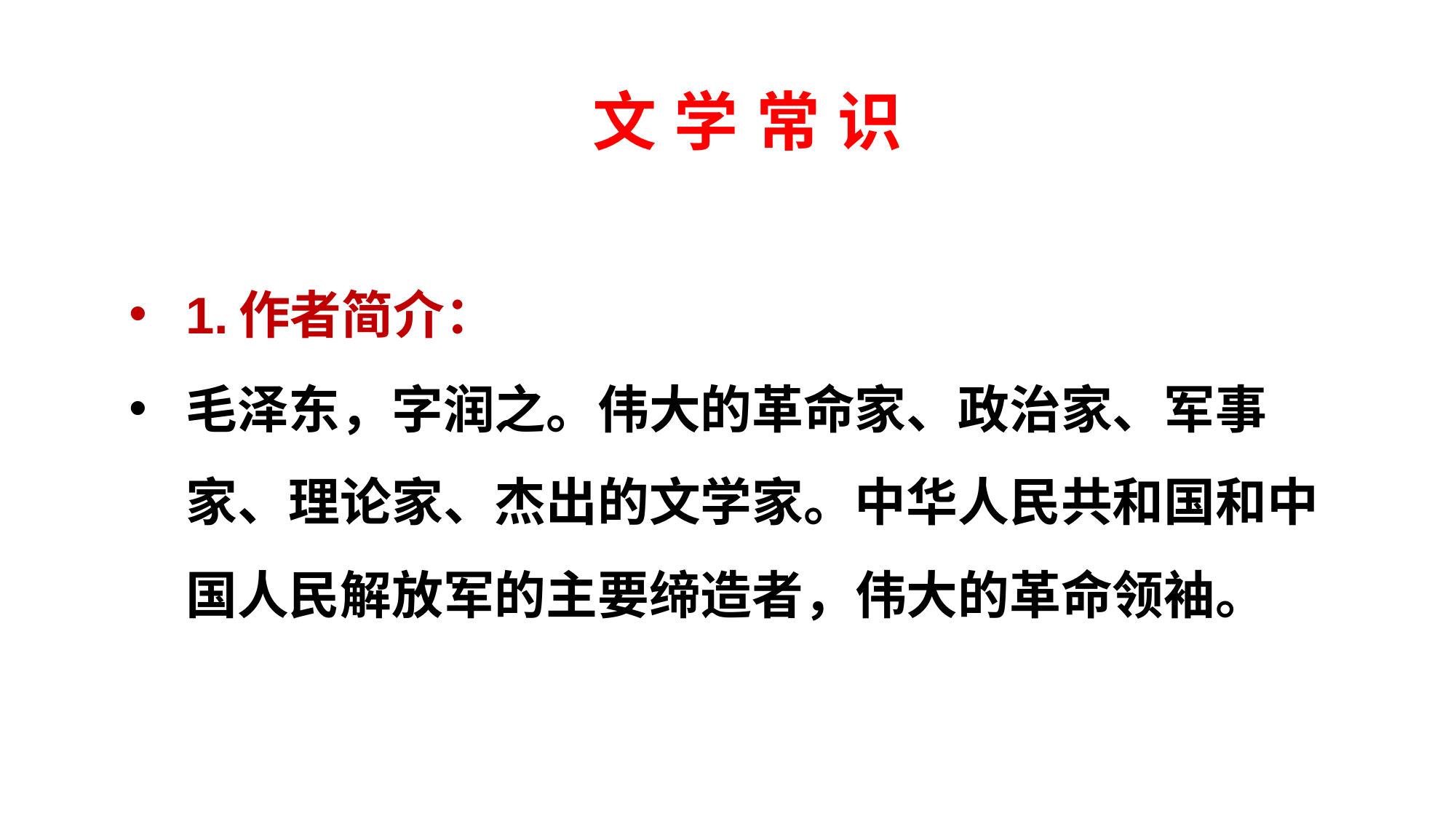

# 文 学 常 识
1.作者简介：
毛泽东，字润之。伟大的革命家、政治家、军事家、理论家、杰出的文学家。中华人民共和国和中国人民解放军的主要缔造者，伟大的革命领袖。